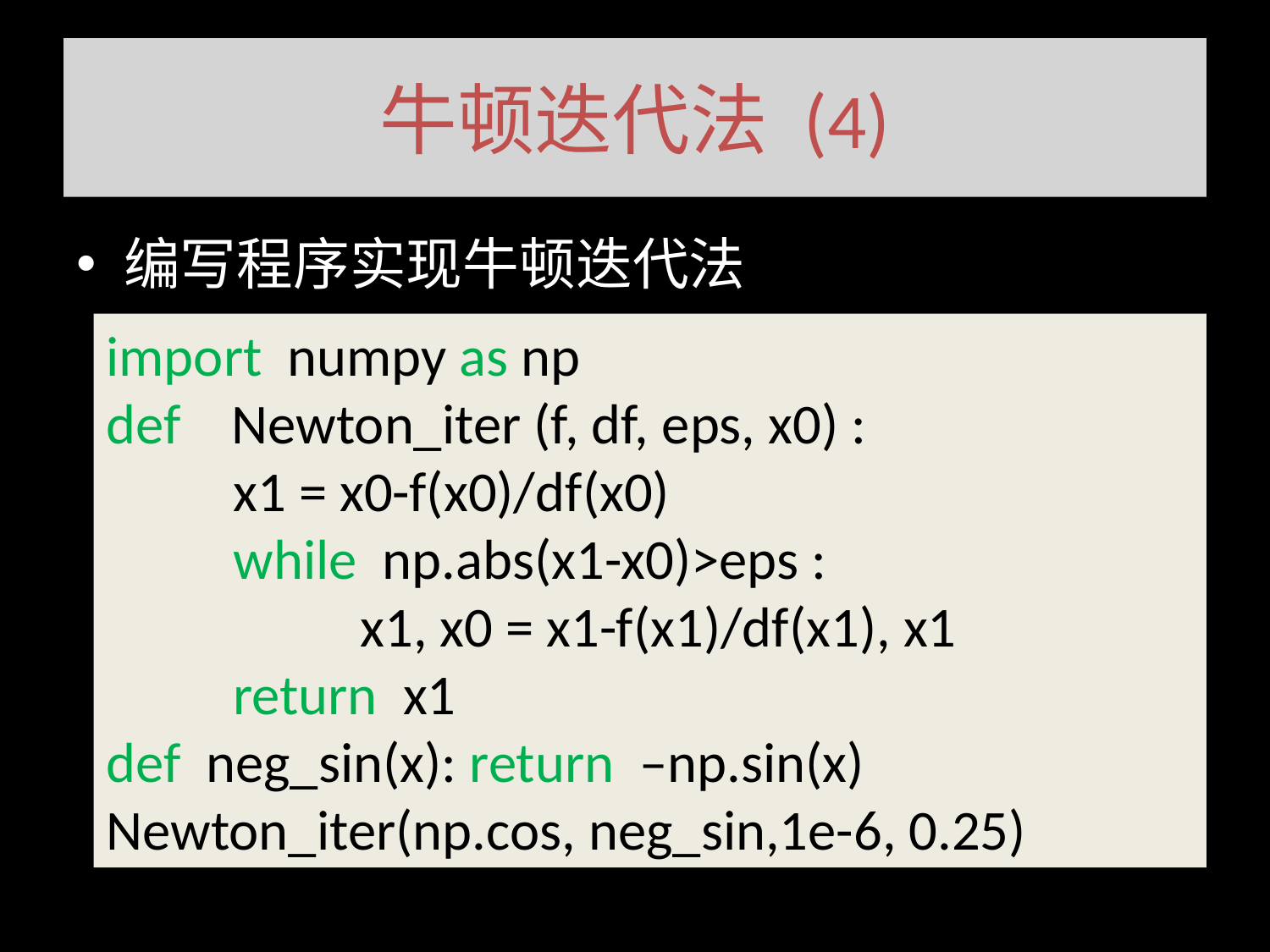

# 牛顿迭代法 (4)
编写程序实现牛顿迭代法
import  numpy as np
def    Newton_iter (f, df, eps, x0) :
	x1 = x0-f(x0)/df(x0)
	while  np.abs(x1-x0)>eps :
		x1, x0 = x1-f(x1)/df(x1), x1
	return  x1
def  neg_sin(x): return  –np.sin(x)
Newton_iter(np.cos, neg_sin,1e-6, 0.25)